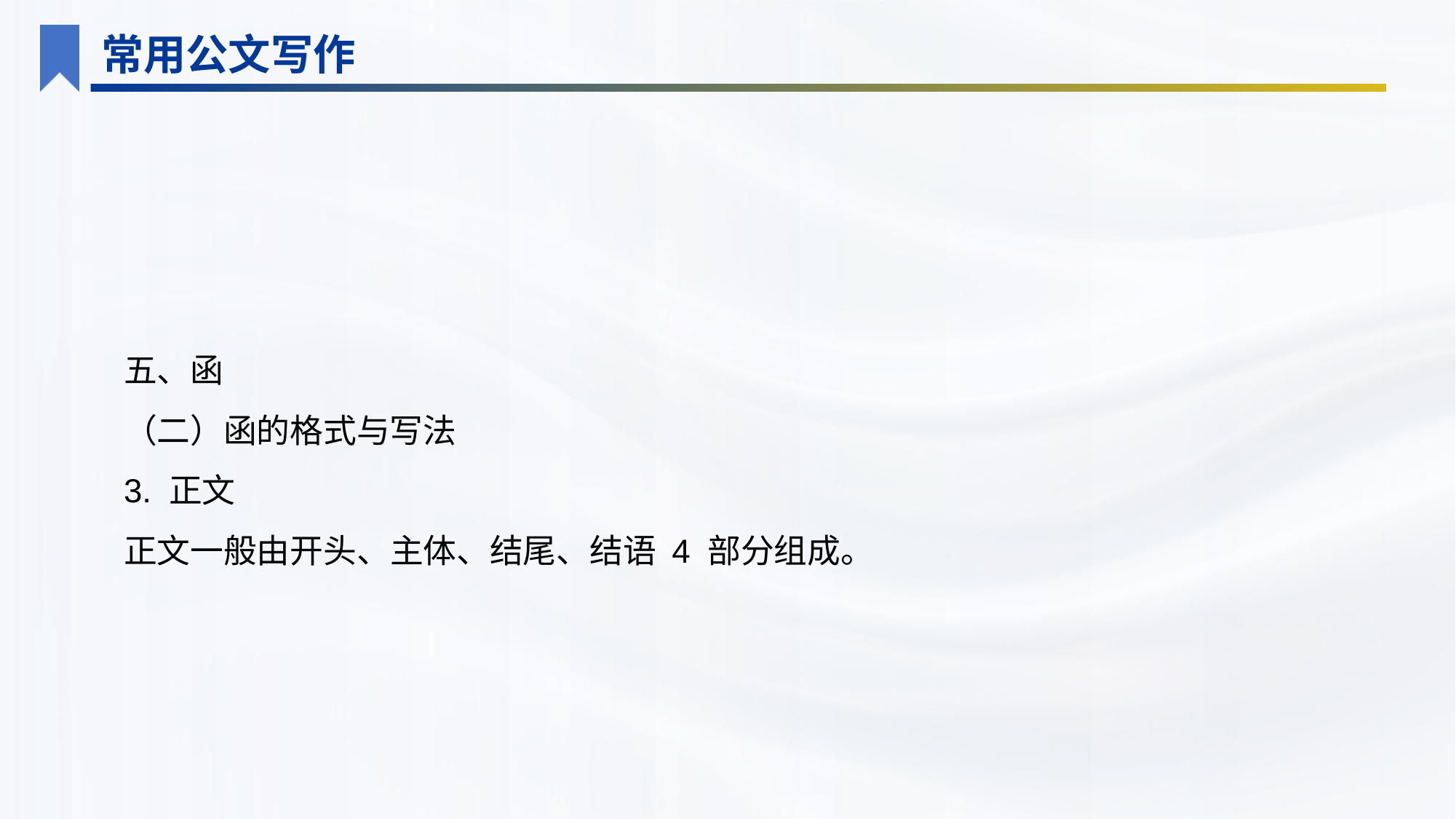

常用公文写作
五、函
（二）函的格式与写法
3. 正文
正文一般由开头、主体、结尾、结语 4 部分组成。